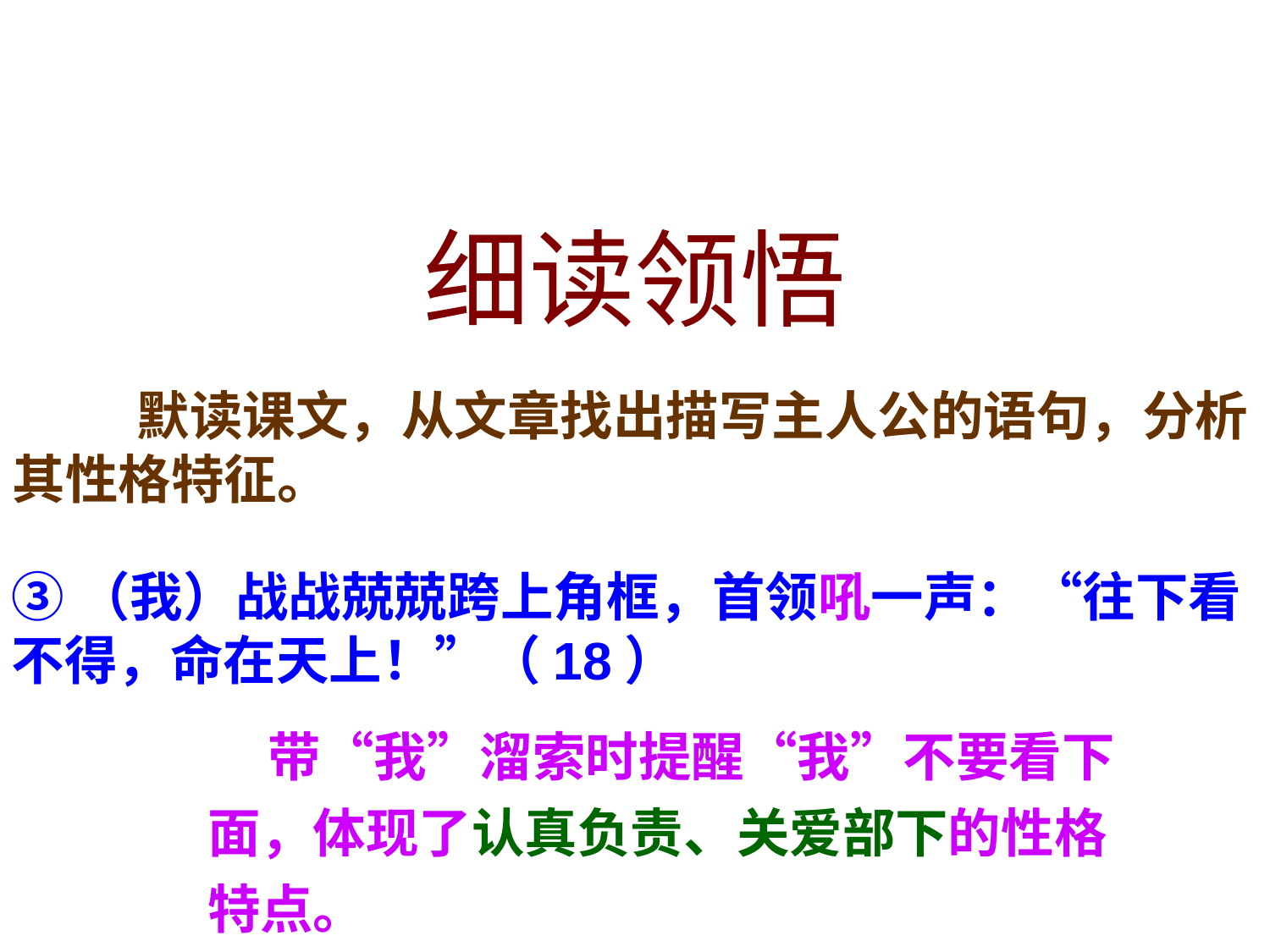

细读领悟
 默读课文，从文章找出描写主人公的语句，分析其性格特征。
③（我）战战兢兢跨上角框，首领吼一声：“往下看不得，命在天上！”（18）
    带“我”溜索时提醒“我”不要看下面，体现了认真负责、关爱部下的性格特点。